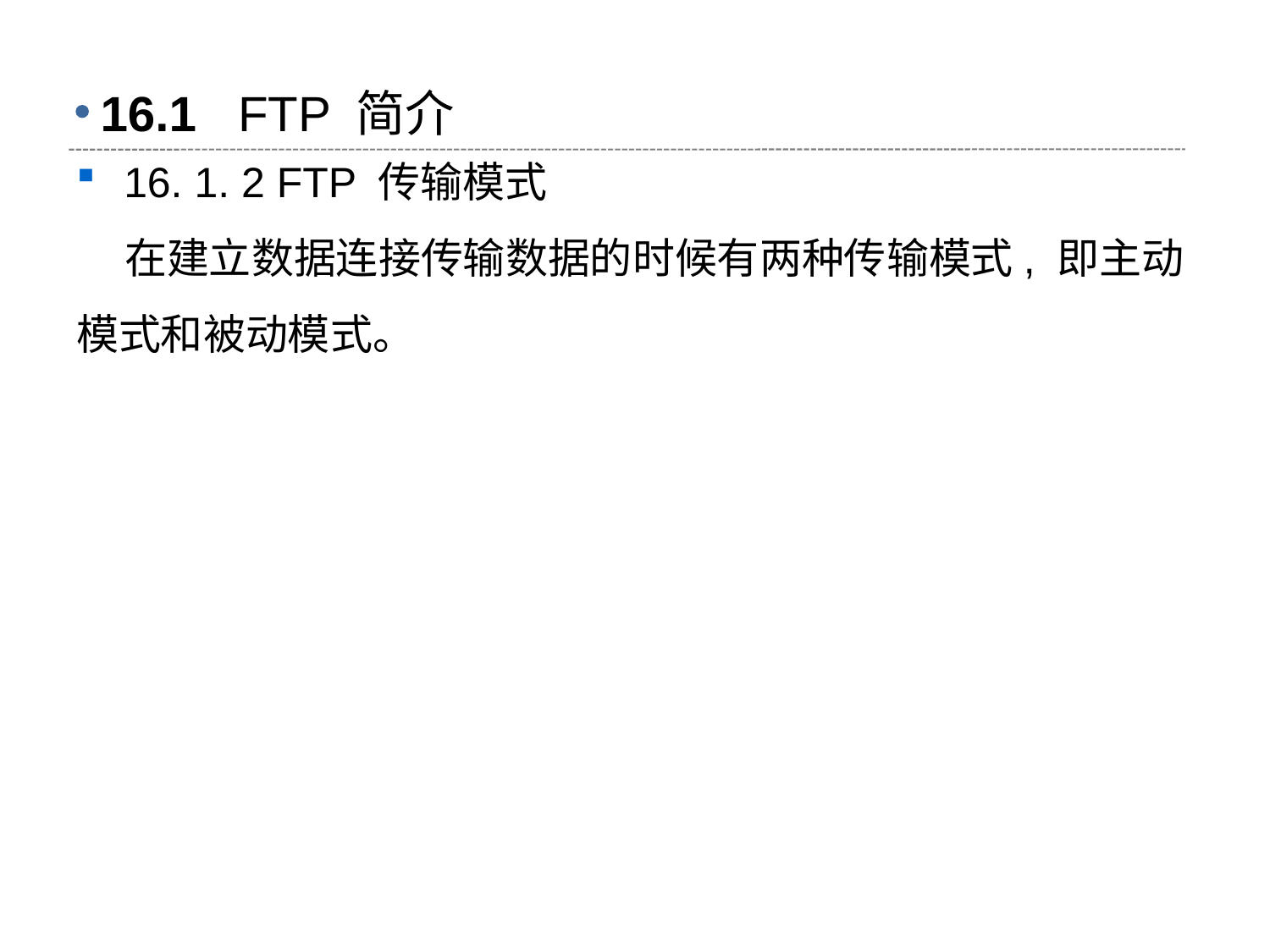

# 16.1   FTP 简介

16. 1. 2 FTP 传输模式
    在建立数据连接传输数据的时候有两种传输模式, 即主动模式和被动模式。